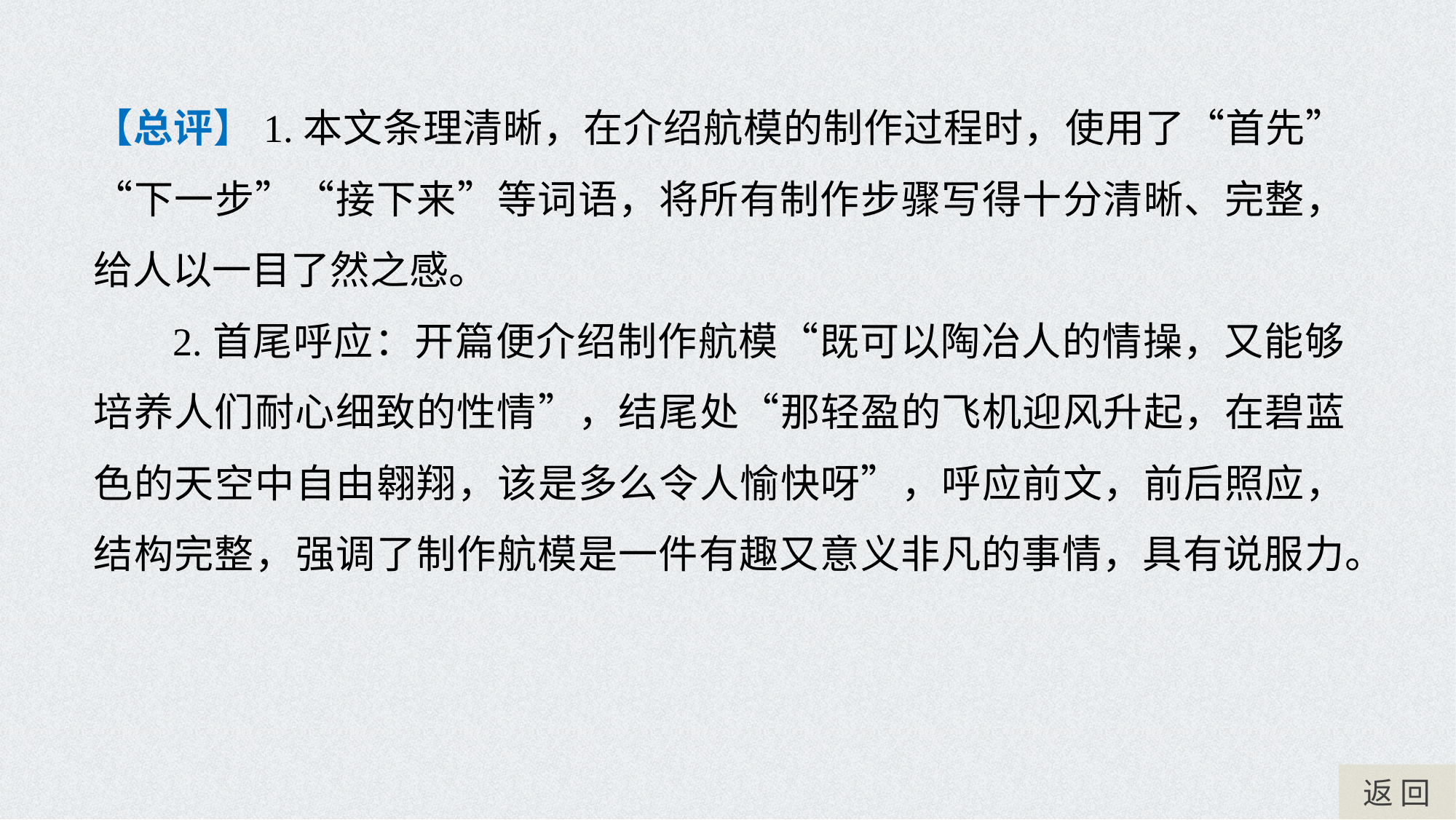

【总评】1.本文条理清晰，在介绍航模的制作过程时，使用了“首先”“下一步”“接下来”等词语，将所有制作步骤写得十分清晰、完整，给人以一目了然之感。
2.首尾呼应：开篇便介绍制作航模“既可以陶冶人的情操，又能够培养人们耐心细致的性情”，结尾处“那轻盈的飞机迎风升起，在碧蓝色的天空中自由翱翔，该是多么令人愉快呀”，呼应前文，前后照应，结构完整，强调了制作航模是一件有趣又意义非凡的事情，具有说服力。
返 回